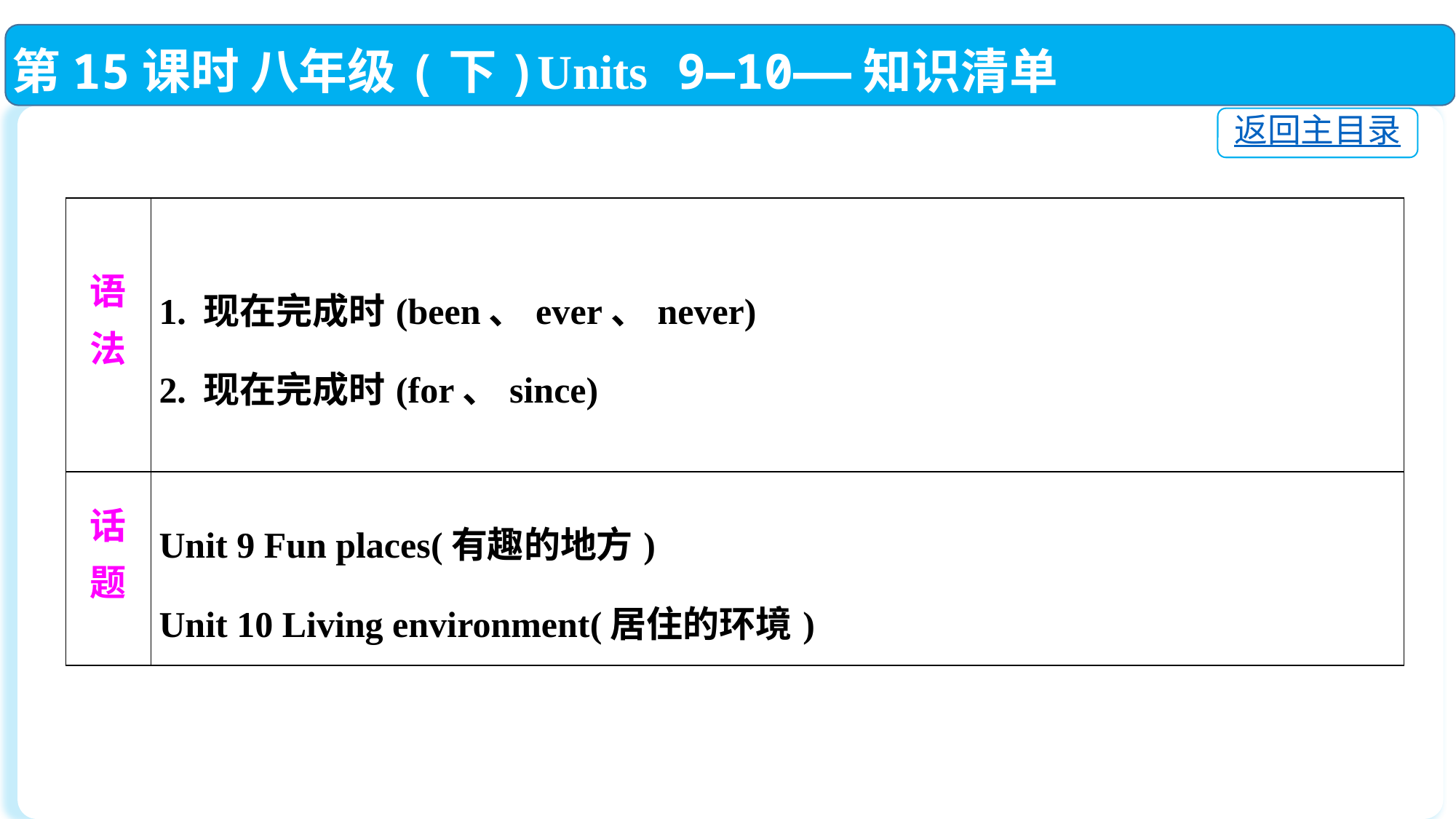

第15课时 八年级(下)Units 9—10——知识清单

返回主目录
| 语 法 | 1. 现在完成时(been、ever、never) 2. 现在完成时(for、since) |
| --- | --- |
| 话 题 | Unit 9 Fun places(有趣的地方) Unit 10 Living environment(居住的环境) |
| --- | --- |